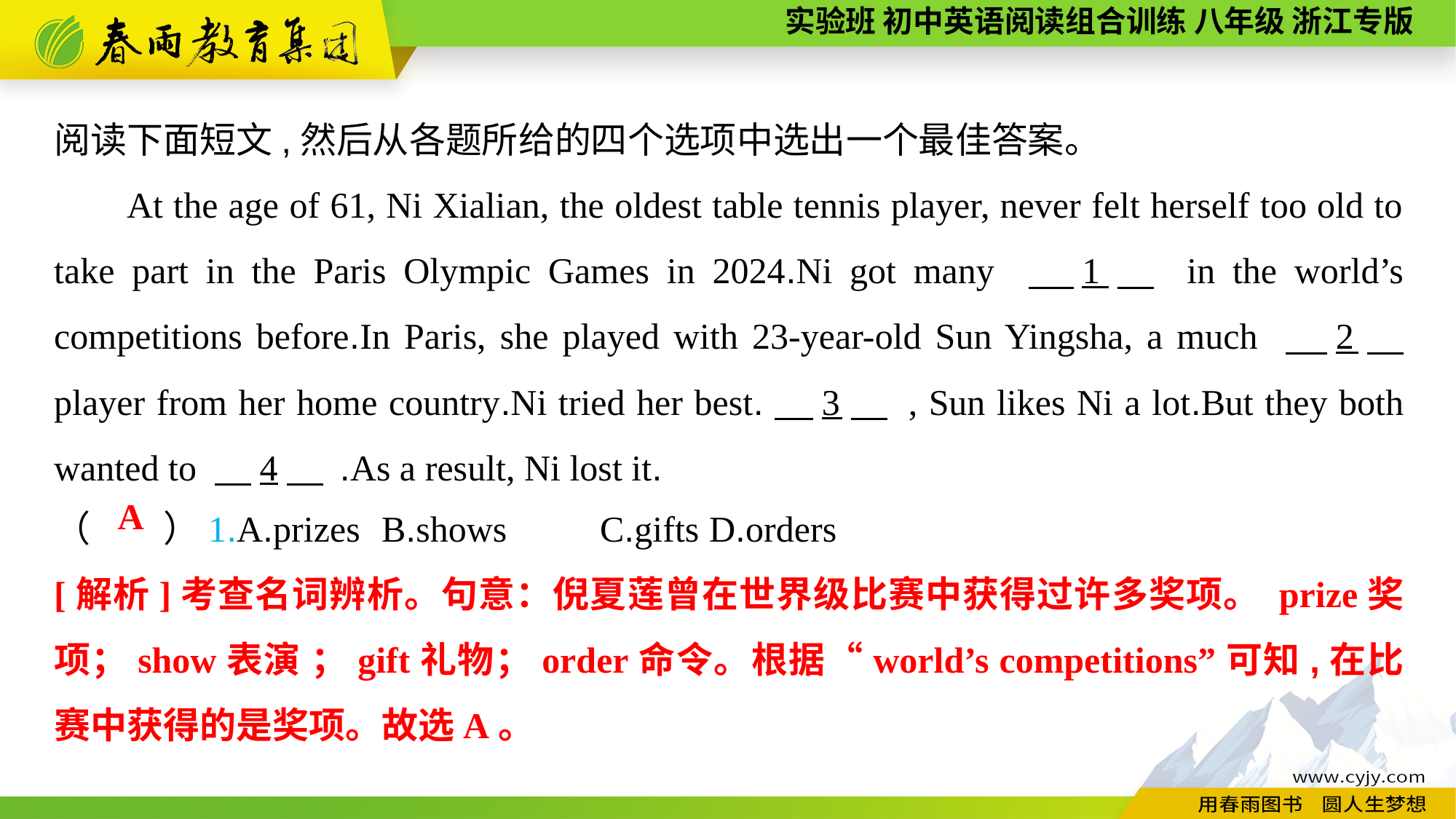

阅读下面短文,然后从各题所给的四个选项中选出一个最佳答案。
At the age of 61, Ni Xialian, the oldest table tennis player, never felt herself too old to take part in the Paris Olympic Games in 2024.Ni got many 　1　 in the world’s competitions before.In Paris, she played with 23-year-old Sun Yingsha, a much 　2　 player from her home country.Ni tried her best.　3　 , Sun likes Ni a lot.But they both wanted to 　4　 .As a result, Ni lost it.
（　　）1.A.prizes	B.shows	C.gifts	D.orders
A
[解析]考查名词辨析。句意：倪夏莲曾在世界级比赛中获得过许多奖项。 prize奖项；show表演 ；gift礼物；order命令。根据“world’s competitions”可知,在比赛中获得的是奖项。故选A。